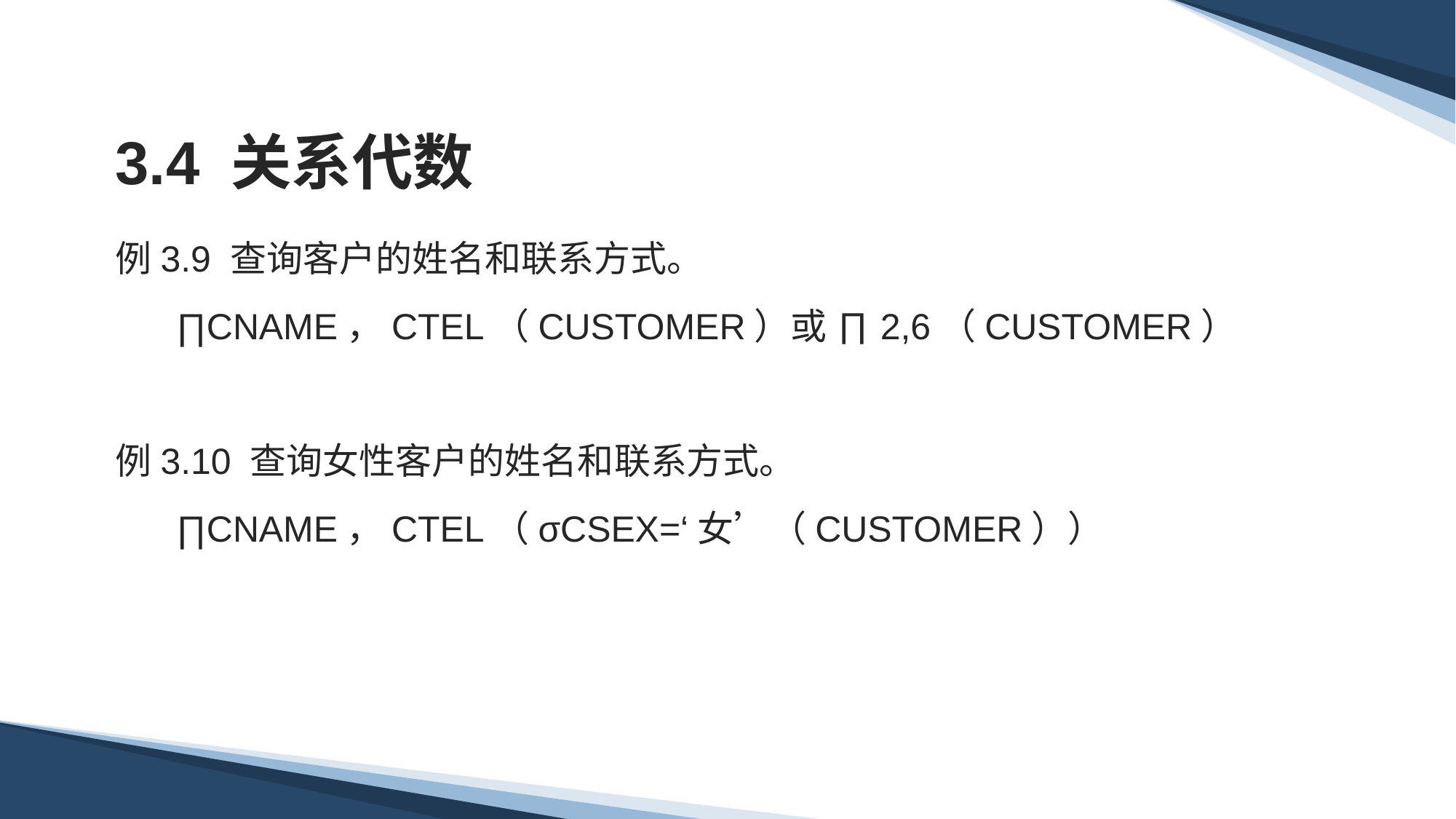

# 3.4 关系代数
例3.9 查询客户的姓名和联系方式。
      ∏CNAME，CTEL（CUSTOMER）或 ∏2,6（CUSTOMER）

例3.10 查询女性客户的姓名和联系方式。
      ∏CNAME，CTEL（σCSEX=‘女’（CUSTOMER））